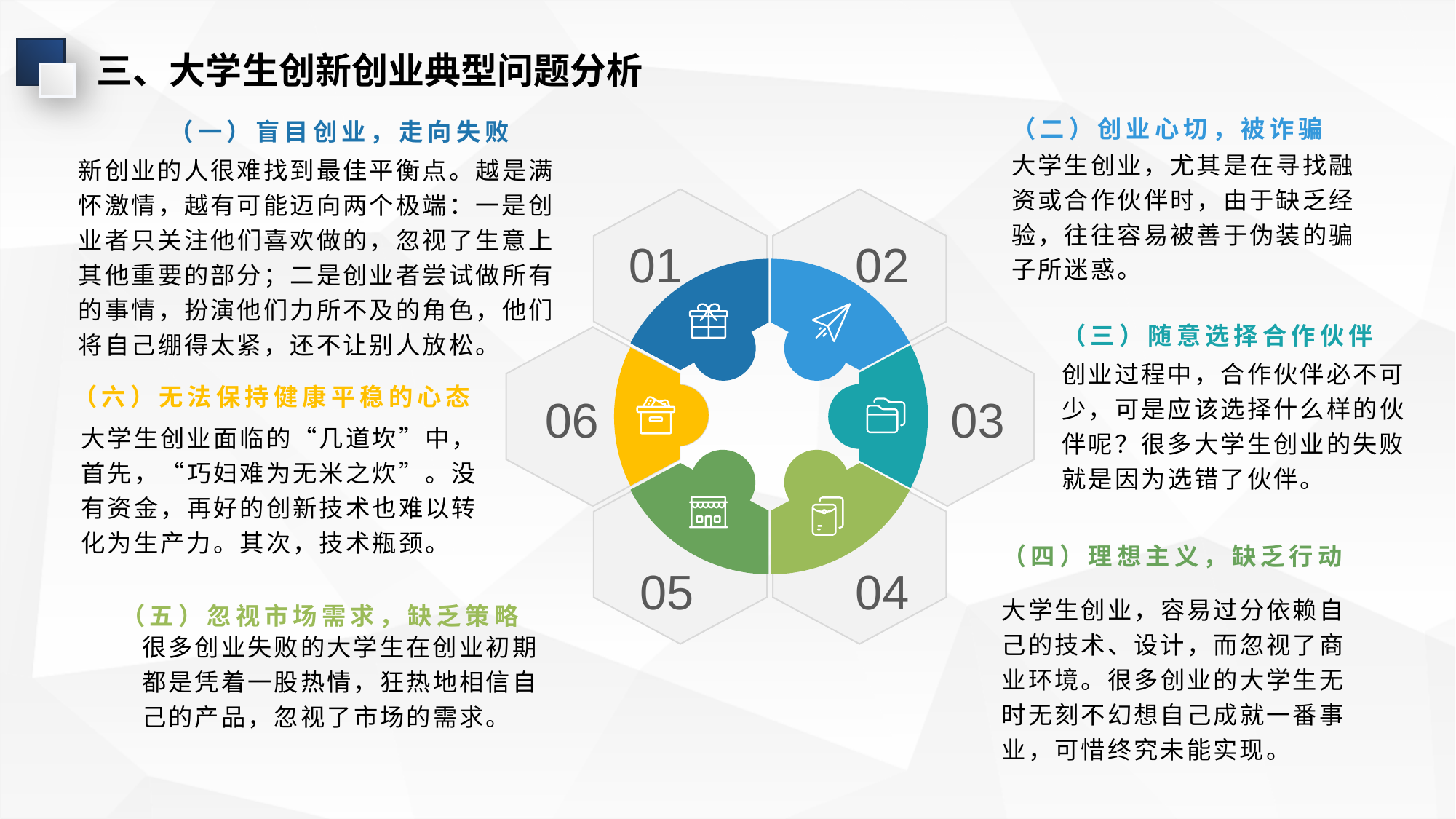

三、大学生创新创业典型问题分析
（一）盲目创业，走向失败
（二）创业心切，被诈骗
大学生创业，尤其是在寻找融资或合作伙伴时，由于缺乏经验，往往容易被善于伪装的骗子所迷惑。
新创业的人很难找到最佳平衡点。越是满怀激情，越有可能迈向两个极端：一是创业者只关注他们喜欢做的，忽视了生意上其他重要的部分；二是创业者尝试做所有的事情，扮演他们力所不及的角色，他们将自己绷得太紧，还不让别人放松。

01
02

（三）随意选择合作伙伴

（六）无法保持健康平稳的心态
创业过程中，合作伙伴必不可少，可是应该选择什么样的伙伴呢？很多大学生创业的失败就是因为选错了伙伴。
06
03

大学生创业面临的“几道坎”中，首先，“巧妇难为无米之炊”。没有资金，再好的创新技术也难以转化为生产力。其次，技术瓶颈。

（四）理想主义，缺乏行动
04
05
大学生创业，容易过分依赖自己的技术、设计，而忽视了商业环境。很多创业的大学生无时无刻不幻想自己成就一番事业，可惜终究未能实现。
（五）忽视市场需求，缺乏策略
很多创业失败的大学生在创业初期都是凭着一股热情，狂热地相信自己的产品，忽视了市场的需求。